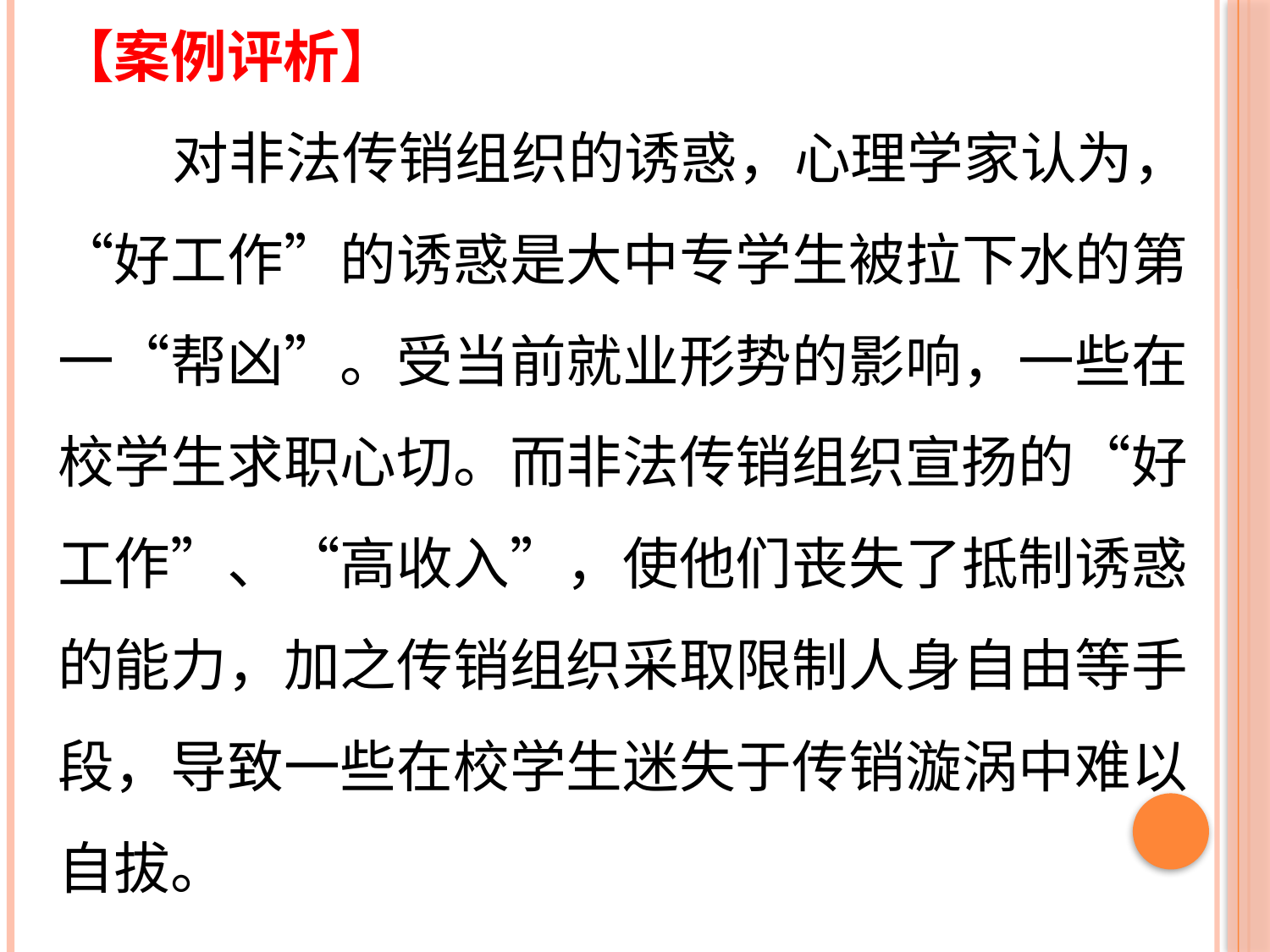

【案例评析】
        对非法传销组织的诱惑，心理学家认为，“好工作”的诱惑是大中专学生被拉下水的第一“帮凶”。受当前就业形势的影响，一些在校学生求职心切。而非法传销组织宣扬的“好工作”、“高收入”，使他们丧失了抵制诱惑的能力，加之传销组织采取限制人身自由等手段，导致一些在校学生迷失于传销漩涡中难以自拔。